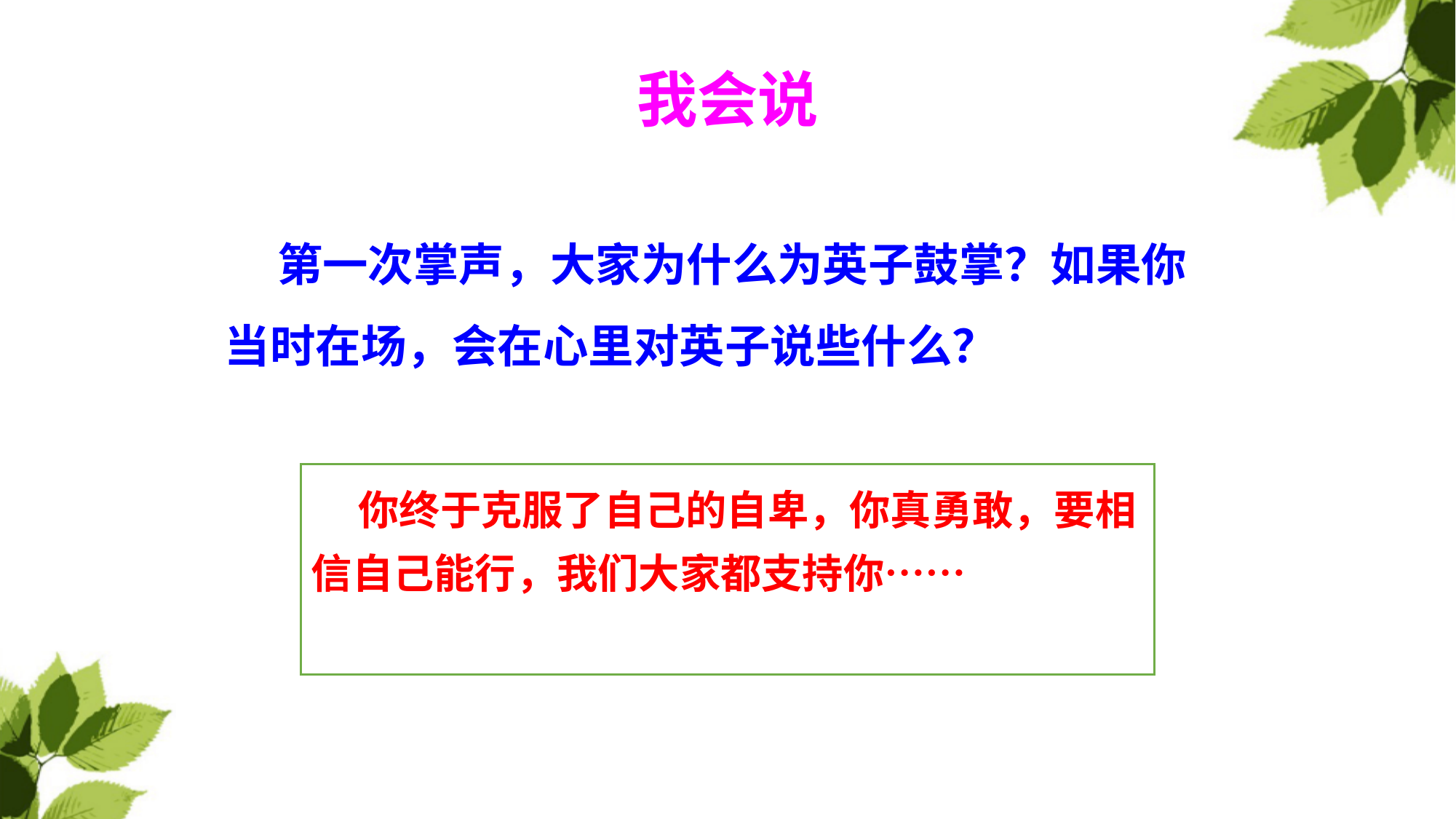

我会说
    第一次掌声，大家为什么为英子鼓掌？如果你当时在场，会在心里对英子说些什么？
    你终于克服了自己的自卑，你真勇敢，要相信自己能行，我们大家都支持你……